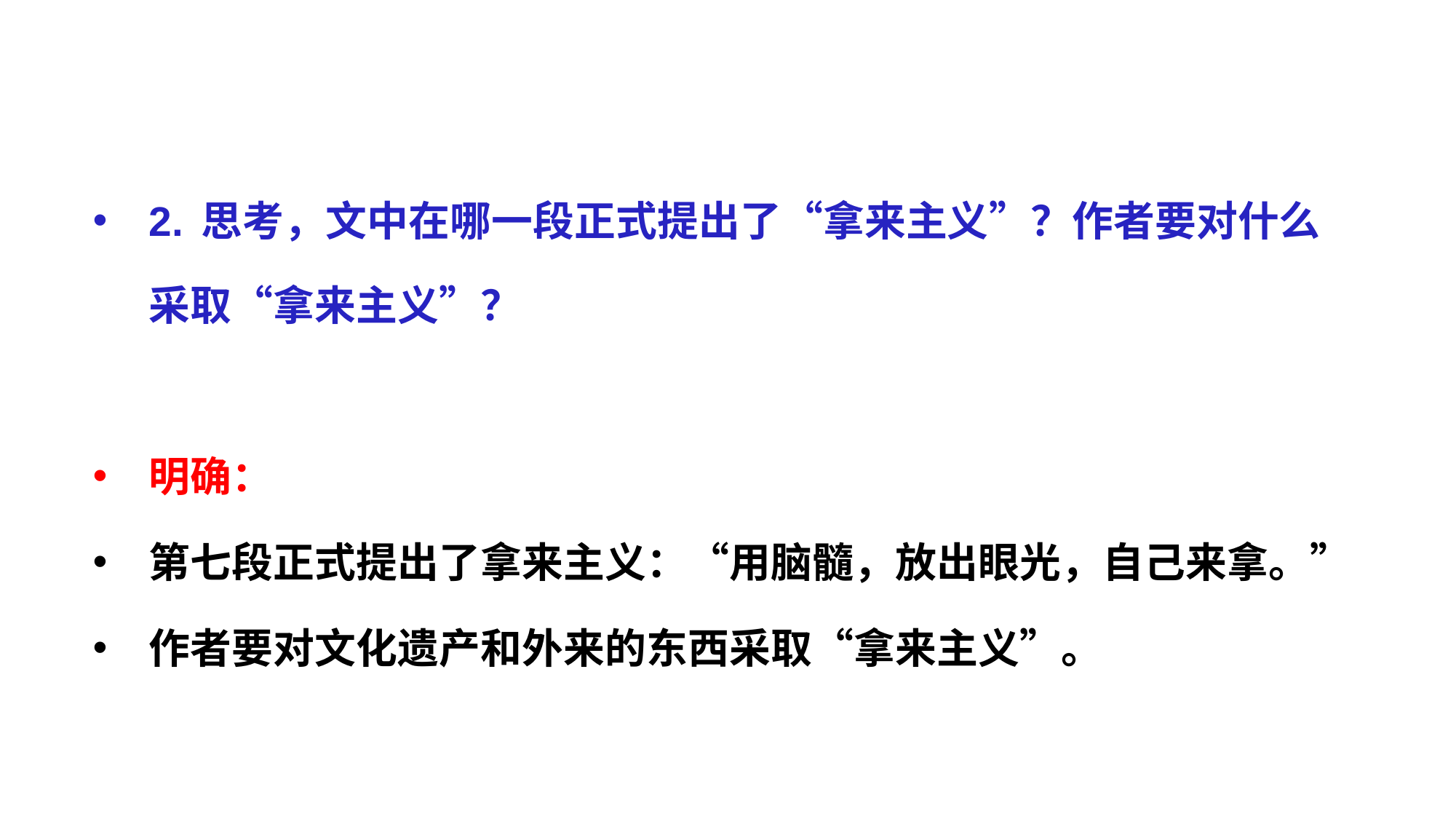

2. 思考，文中在哪一段正式提出了“拿来主义”？作者要对什么采取“拿来主义”？

明确：
第七段正式提出了拿来主义：“用脑髓，放出眼光，自己来拿。”
作者要对文化遗产和外来的东西采取“拿来主义”。